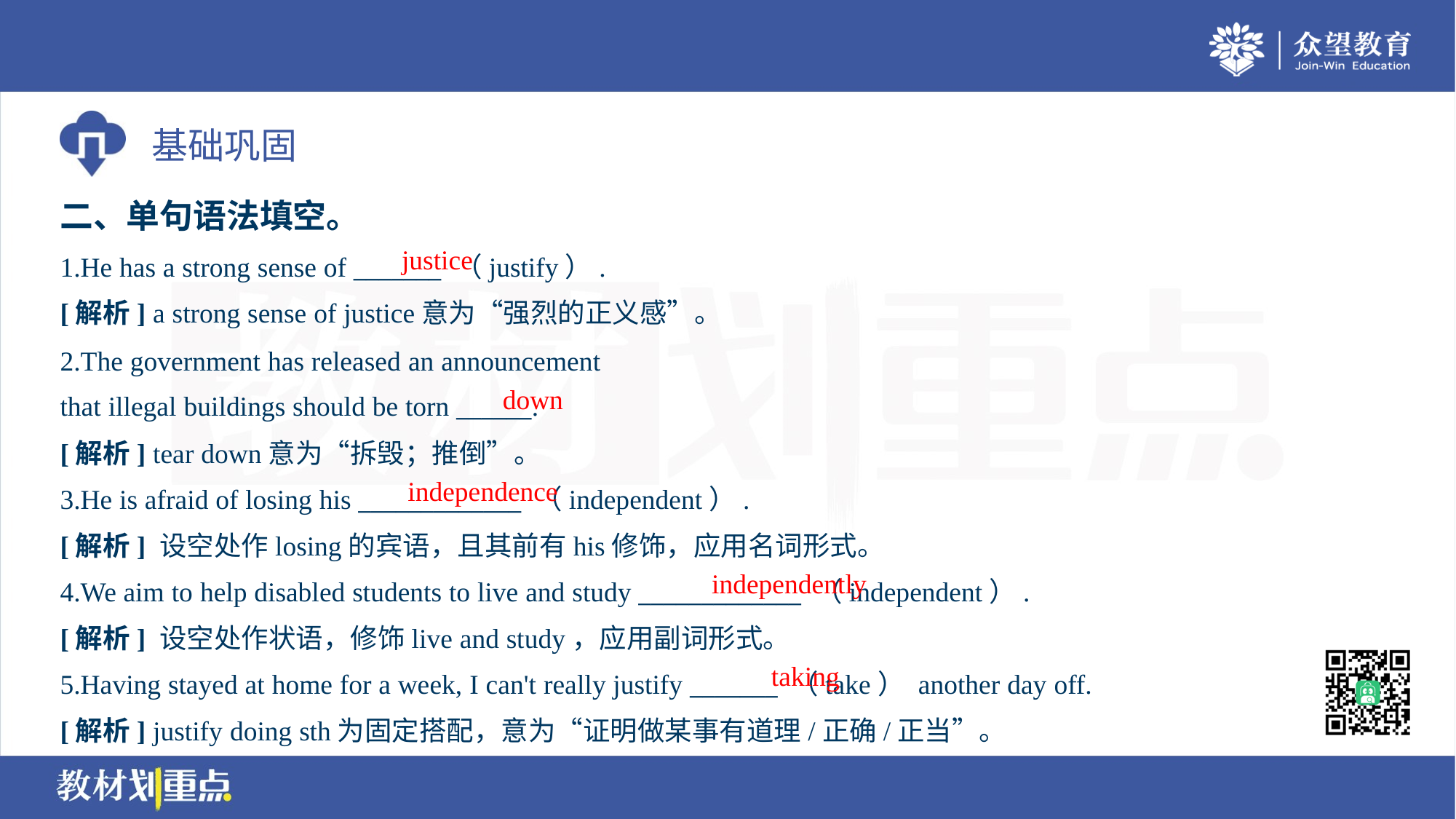

二、单句语法填空。
justice
1.He has a strong sense of _______ （justify）.
[解析] a strong sense of justice意为“强烈的正义感”。
2.The government has released an announcement
that illegal buildings should be torn ______.
down
[解析] tear down意为“拆毁；推倒”。
independence
3.He is afraid of losing his _____________ （independent）.
[解析] 设空处作losing的宾语，且其前有his修饰，应用名词形式。
independently
4.We aim to help disabled students to live and study _____________ （independent）.
[解析] 设空处作状语，修饰live and study，应用副词形式。
taking
5.Having stayed at home for a week, I can't really justify _______ （take） another day off.
[解析] justify doing sth为固定搭配，意为“证明做某事有道理/正确/正当”。